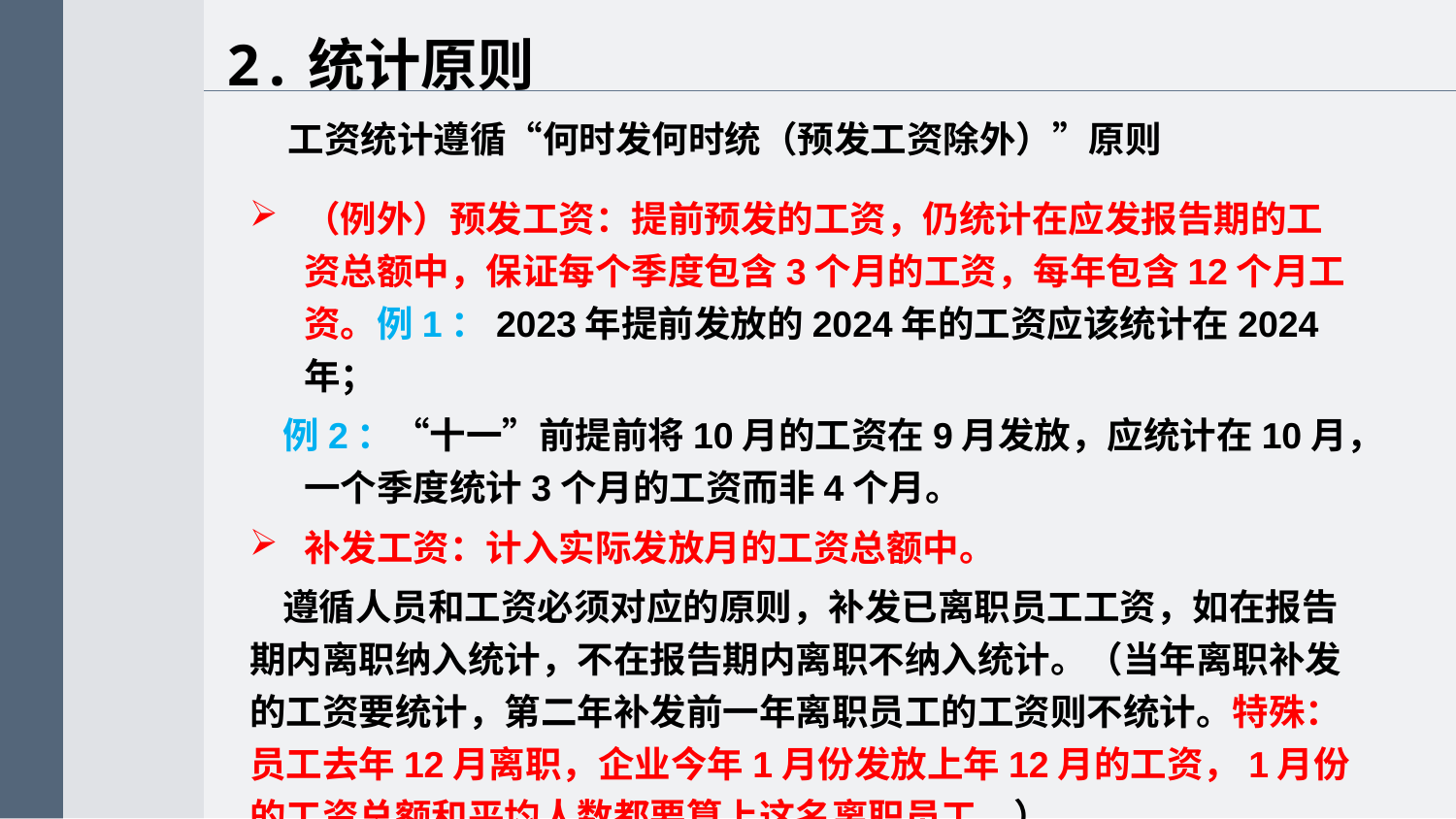

2.统计原则

工资统计遵循“何时发何时统（预发工资除外）”原则

（例外）预发工资：提前预发的工资，仍统计在应发报告期的工资总额中，保证每个季度包含3个月的工资，每年包含12个月工资。例1：2023年提前发放的2024年的工资应该统计在2024年；
   例2：“十一”前提前将10月的工资在9月发放，应统计在10月，一个季度统计3个月的工资而非4个月。
补发工资：计入实际发放月的工资总额中。
   遵循人员和工资必须对应的原则，补发已离职员工工资，如在报告期内离职纳入统计，不在报告期内离职不纳入统计。（当年离职补发的工资要统计，第二年补发前一年离职员工的工资则不统计。特殊：员工去年12月离职，企业今年1月份发放上年12月的工资，1月份的工资总额和平均人数都要算上这名离职员工。）